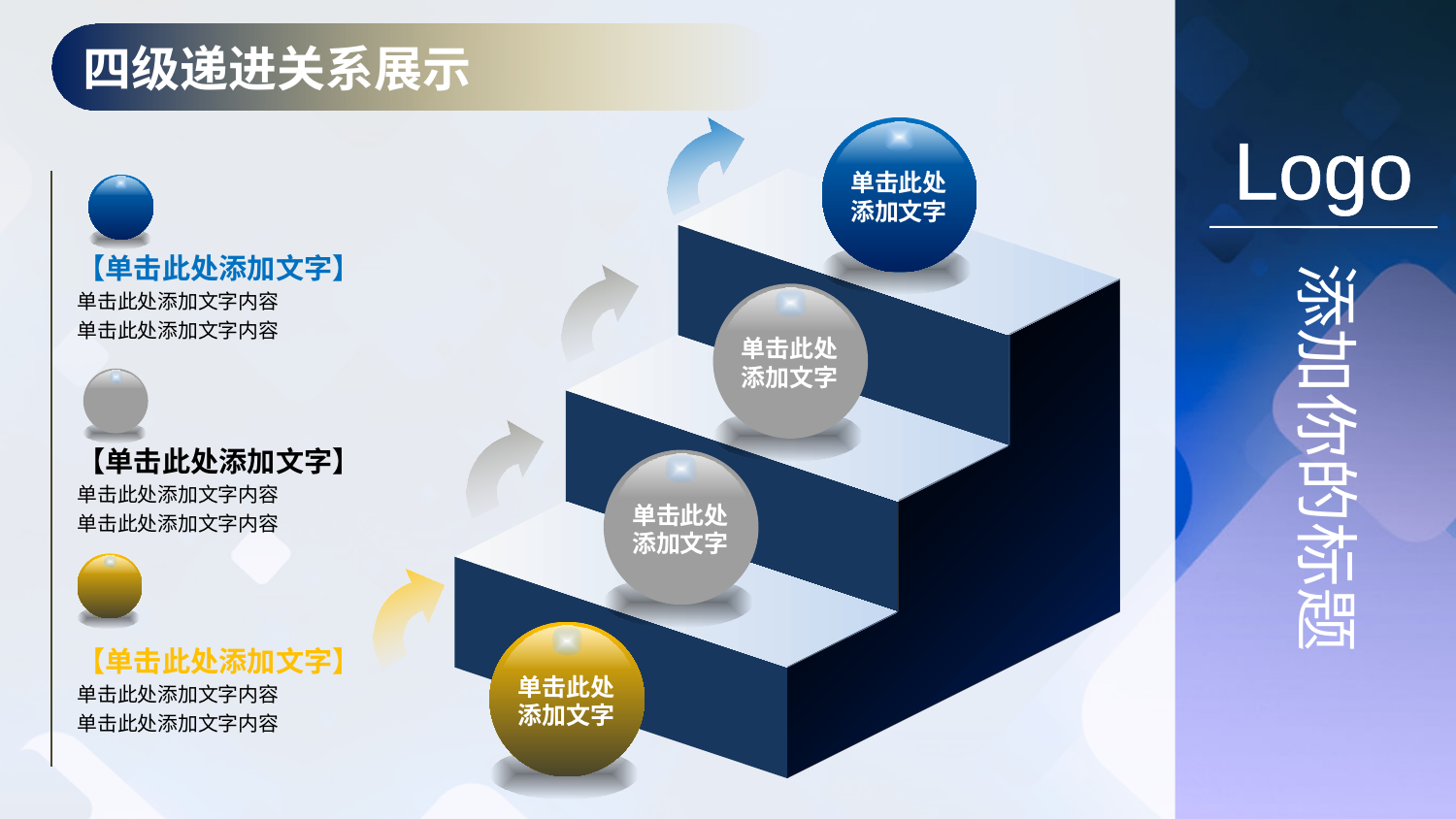

四级递进关系展示

Logo

单击此处
添加文字

【单击此处添加文字】
单击此处添加文字内容
单击此处添加文字内容
添加你的标题

单击此处
添加文字

【单击此处添加文字】
单击此处添加文字内容
单击此处添加文字内容

单击此处
添加文字

单击此处
添加文字

【单击此处添加文字】
单击此处添加文字内容
单击此处添加文字内容